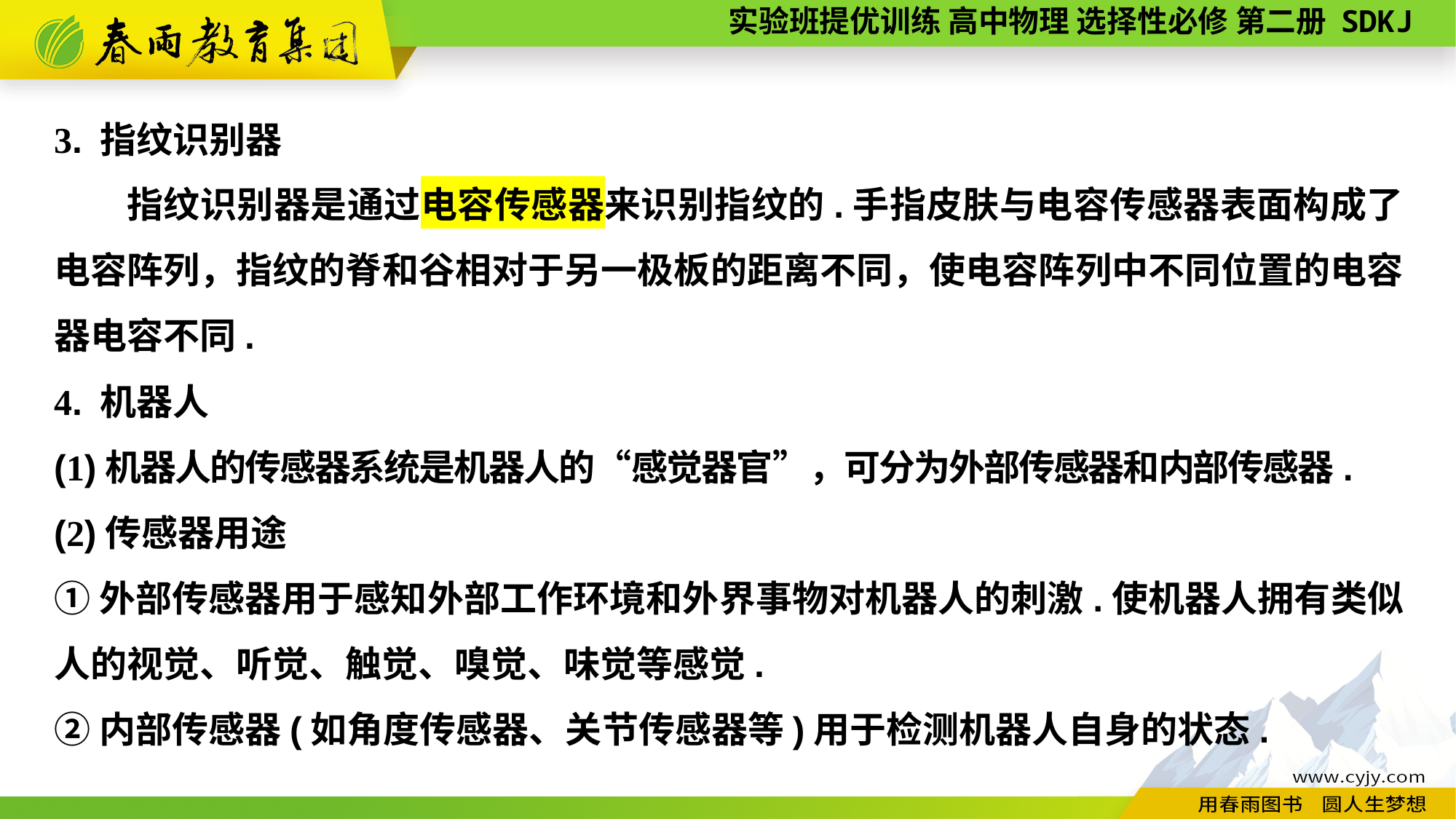

3. 指纹识别器
指纹识别器是通过电容传感器来识别指纹的.手指皮肤与电容传感器表面构成了电容阵列，指纹的脊和谷相对于另一极板的距离不同，使电容阵列中不同位置的电容器电容不同.
4. 机器人
(1)机器人的传感器系统是机器人的“感觉器官”，可分为外部传感器和内部传感器.
(2)传感器用途
①外部传感器用于感知外部工作环境和外界事物对机器人的刺激.使机器人拥有类似人的视觉、听觉、触觉、嗅觉、味觉等感觉.
②内部传感器(如角度传感器、关节传感器等)用于检测机器人自身的状态.